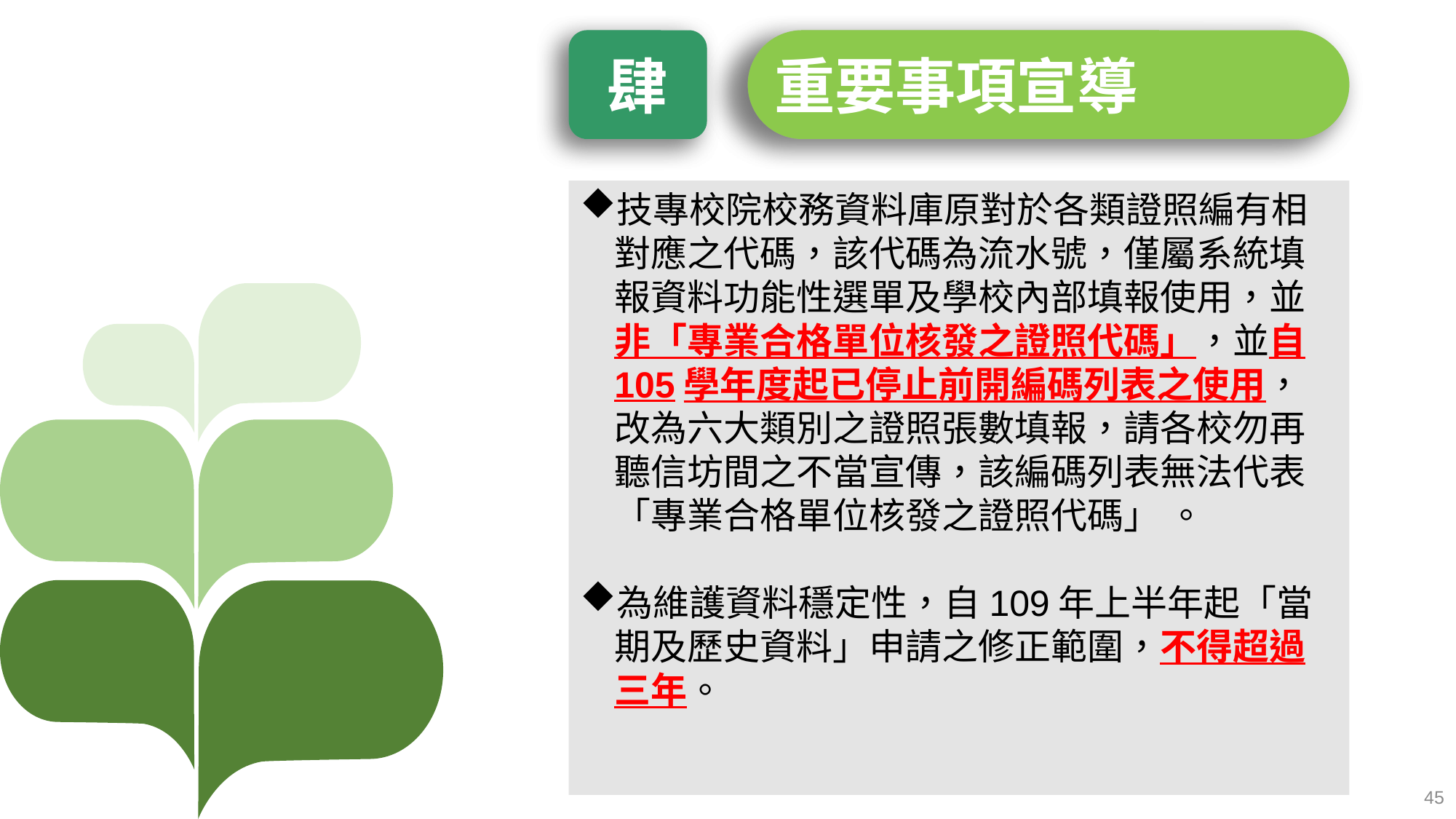

重要事項宣導
肆
壹
作業期程
技專校院校務資料庫原對於各類證照編有相對應之代碼，該代碼為流水號，僅屬系統填報資料功能性選單及學校內部填報使用，並非「專業合格單位核發之證照代碼」，並自105學年度起已停止前開編碼列表之使用，改為六大類別之證照張數填報，請各校勿再聽信坊間之不當宣傳，該編碼列表無法代表「專業合格單位核發之證照代碼」 。

為維護資料穩定性，自109年上半年起「當期及歷史資料」申請之修正範圍，不得超過三年。

45